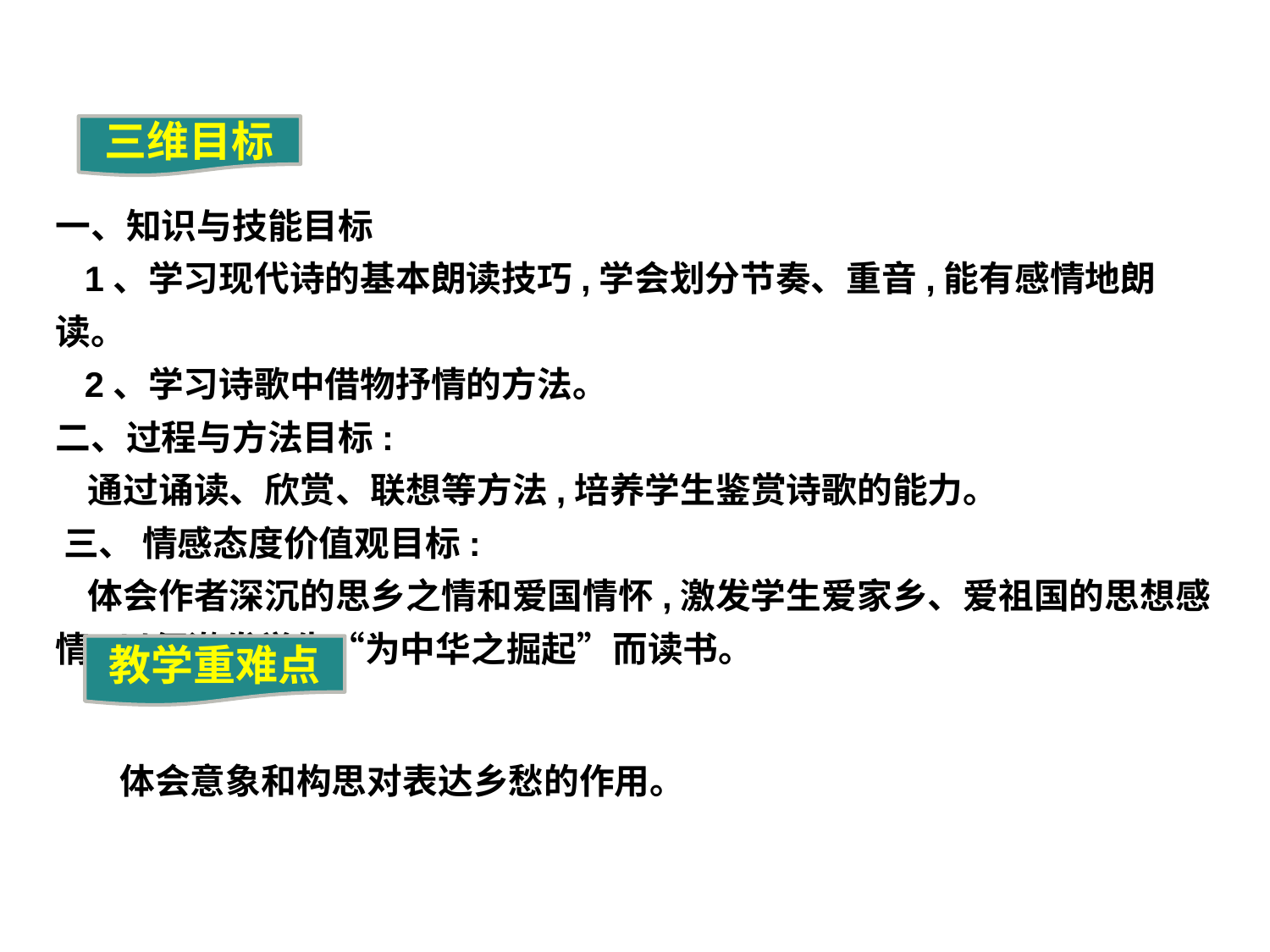

三维目标
一、知识与技能目标
   1、学习现代诗的基本朗读技巧,学会划分节奏、重音,能有感情地朗读。
   2、学习诗歌中借物抒情的方法。
二、过程与方法目标:
   通过诵读、欣赏、联想等方法,培养学生鉴赏诗歌的能力。                            三、 情感态度价值观目标:
   体会作者深沉的思乡之情和爱国情怀,激发学生爱家乡、爱祖国的思想感情,以便激发学生“为中华之掘起”而读书。
教学重难点

体会意象和构思对表达乡愁的作用。